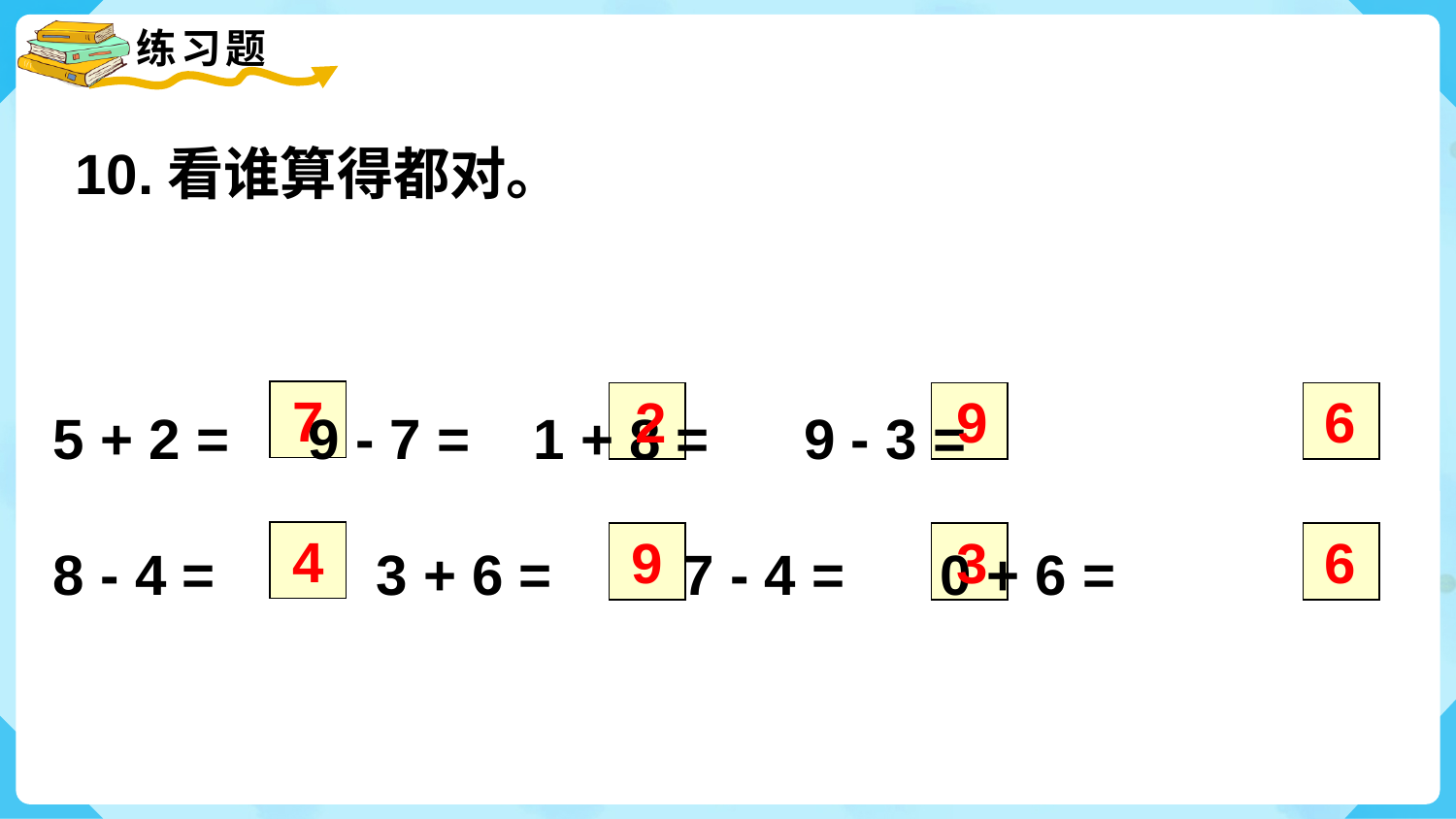

10.看谁算得都对。
5 + 2 =     9 - 7 =    1 + 8 =      9 - 3 =
8 - 4 =  	  3 + 6 =	   7 - 4 =      0 + 6 =
7
6
2
9

4
9
3
6